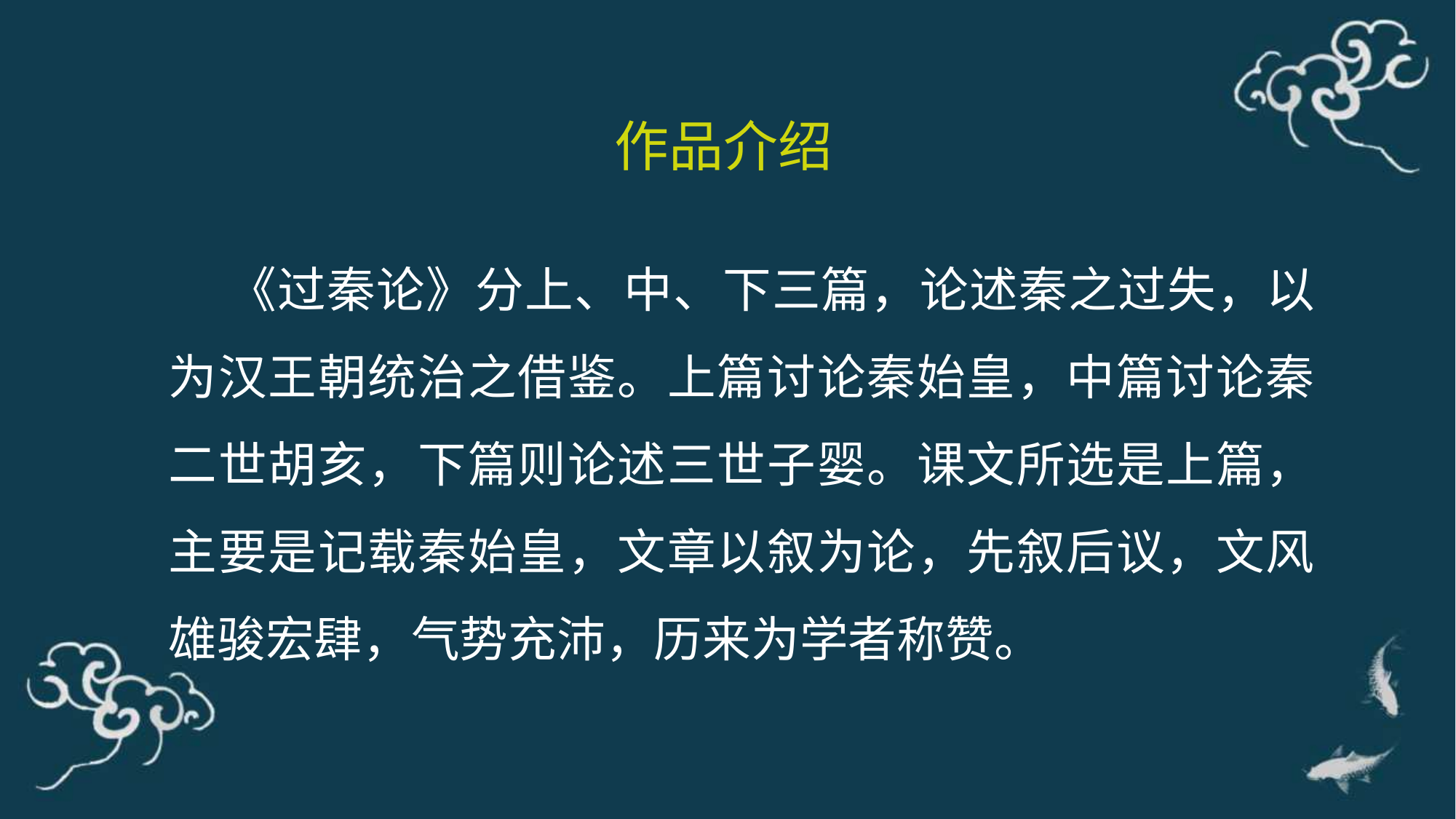

作品介绍
    《过秦论》分上、中、下三篇，论述秦之过失，以为汉王朝统治之借鉴。上篇讨论秦始皇，中篇讨论秦二世胡亥，下篇则论述三世子婴。课文所选是上篇，主要是记载秦始皇，文章以叙为论，先叙后议，文风雄骏宏肆，气势充沛，历来为学者称赞。